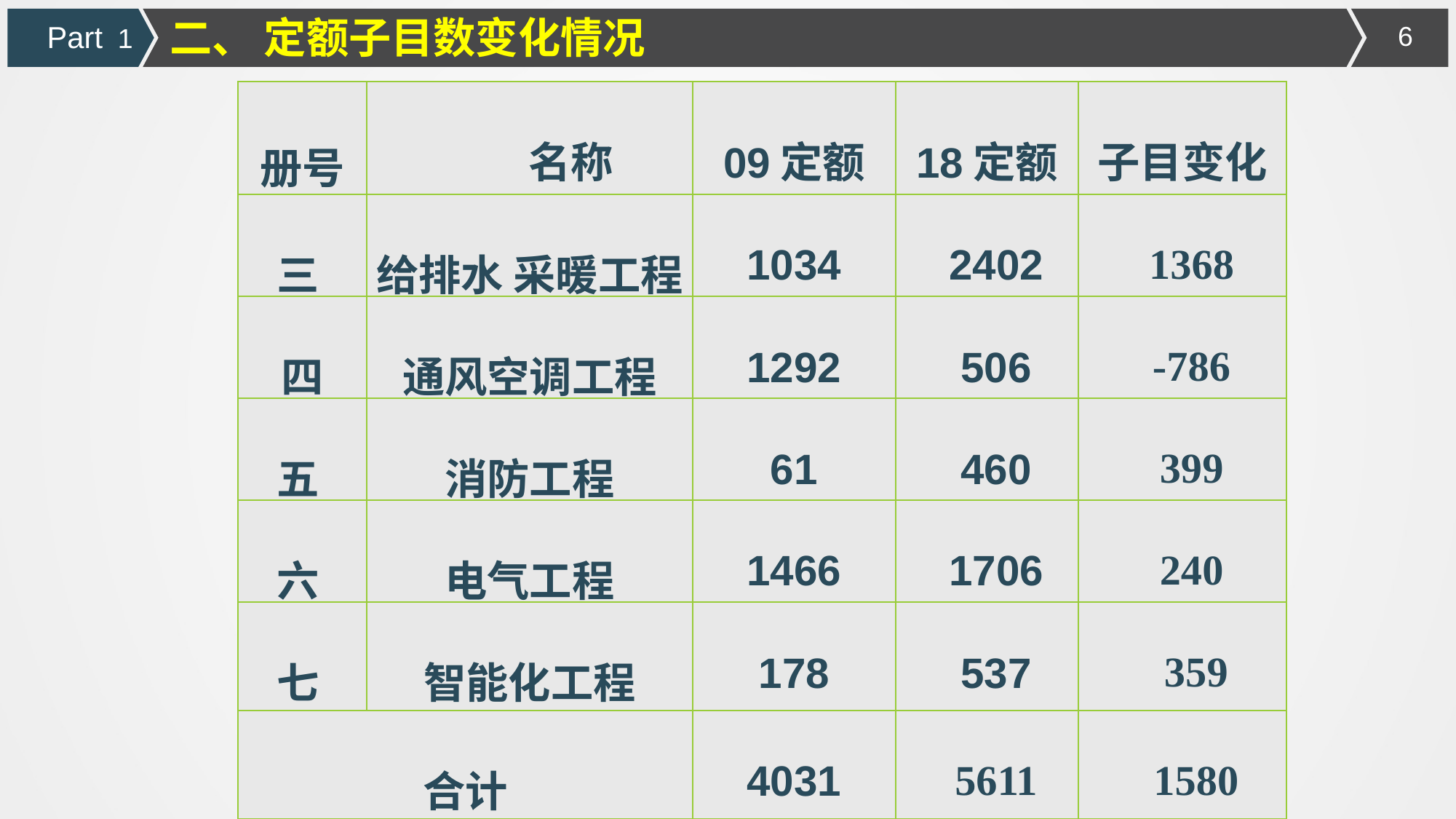

二、 定额子目数变化情况
Part  1
| 册号 | 名称 | 09定额 | 18定额 | 子目变化 |
| --- | --- | --- | --- | --- |
| 三 | 给排水 采暖工程 | 1034 | 2402 | 1368 |
| 四 | 通风空调工程 | 1292 | 506 | -786 |
| 五 | 消防工程 | 61 | 460 | 399 |
| 六 | 电气工程 | 1466 | 1706 | 240 |
| 七 | 智能化工程 | 178 | 537 | 359 |
| 合计 |  | 4031 | 5611 | 1580 |